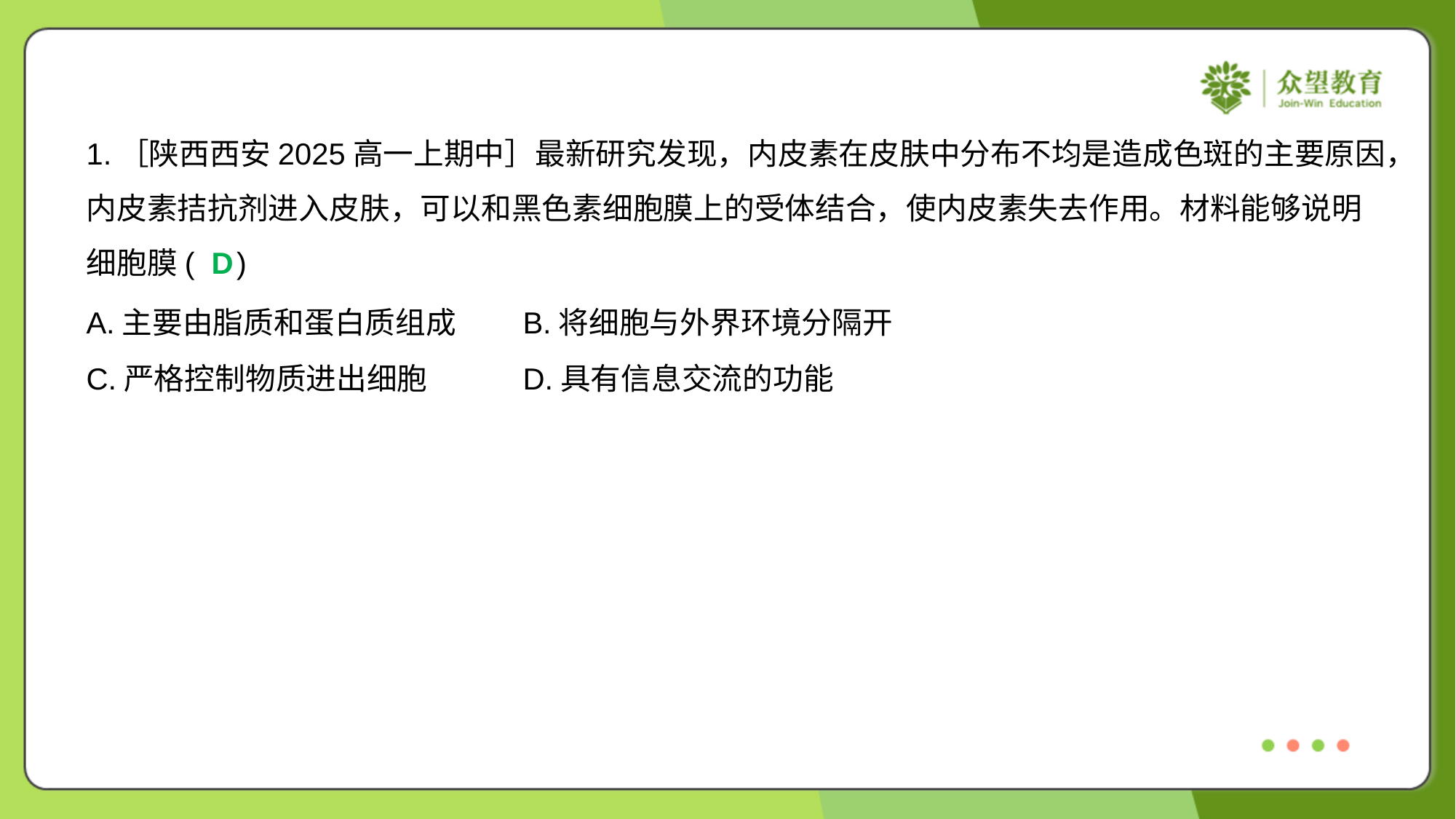

1.［陕西西安2025高一上期中］最新研究发现，内皮素在皮肤中分布不均是造成色斑的主要原因，
内皮素拮抗剂进入皮肤，可以和黑色素细胞膜上的受体结合，使内皮素失去作用。材料能够说明
细胞膜(     )
D
A.主要由脂质和蛋白质组成	B.将细胞与外界环境分隔开
C.严格控制物质进出细胞	D.具有信息交流的功能